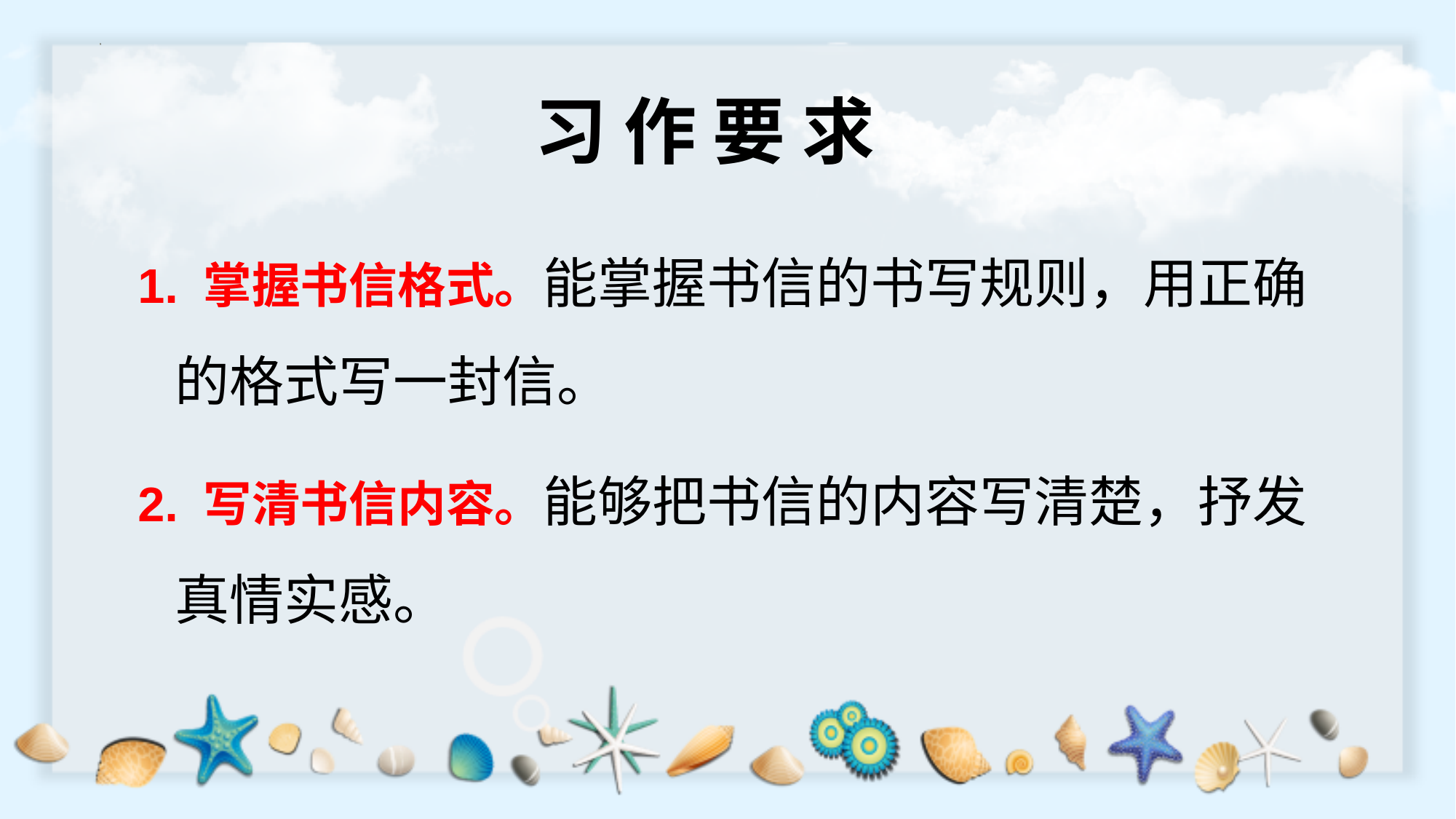

习 作 要 求
1. 掌握书信格式。能掌握书信的书写规则，用正确
  的格式写一封信。

2. 写清书信内容。能够把书信的内容写清楚，抒发
  真情实感。